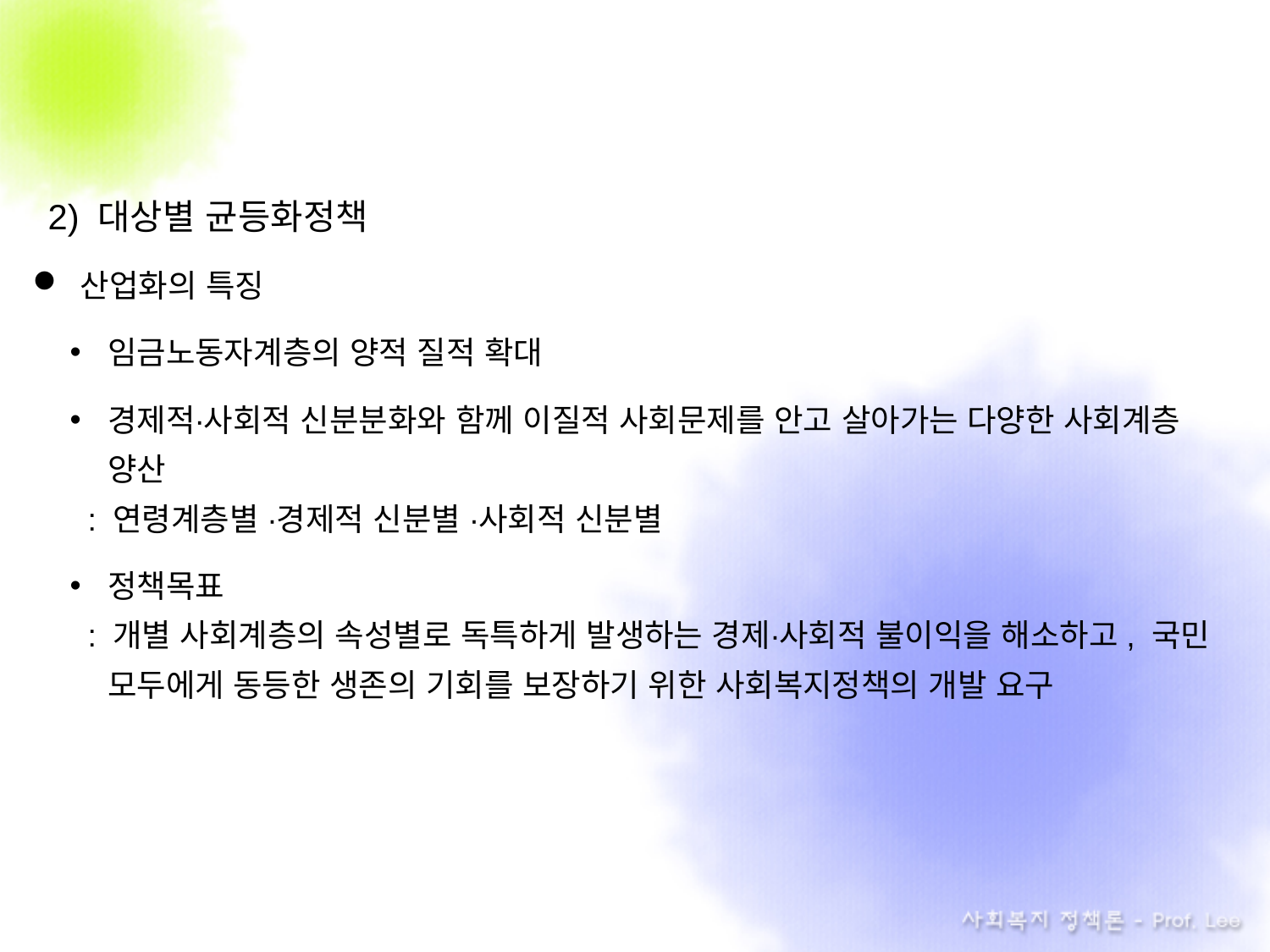

2) 대상별 균등화정책
산업화의 특징
임금노동자계층의 양적 질적 확대
경제적∙사회적 신분분화와 함께 이질적 사회문제를 안고 살아가는 다양한 사회계층 양산
  : 연령계층별 ∙경제적 신분별 ∙사회적 신분별
정책목표
  : 개별 사회계층의 속성별로 독특하게 발생하는 경제∙사회적 불이익을 해소하고, 국민 모두에게 동등한 생존의 기회를 보장하기 위한 사회복지정책의 개발 요구